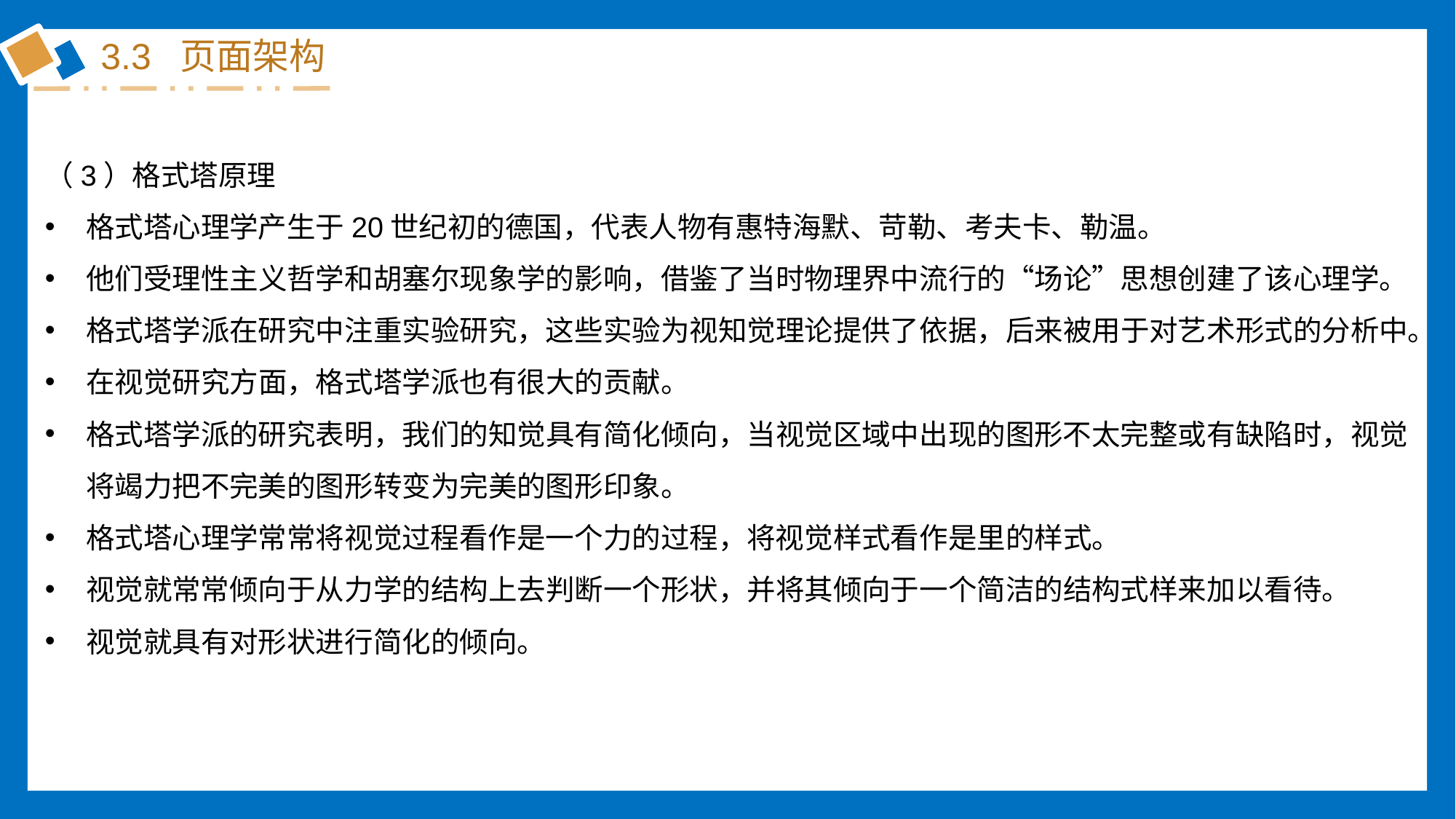

3.3  页面架构

（3）格式塔原理
格式塔心理学产生于20世纪初的德国，代表人物有惠特海默、苛勒、考夫卡、勒温。
他们受理性主义哲学和胡塞尔现象学的影响，借鉴了当时物理界中流行的“场论”思想创建了该心理学。
格式塔学派在研究中注重实验研究，这些实验为视知觉理论提供了依据，后来被用于对艺术形式的分析中。
在视觉研究方面，格式塔学派也有很大的贡献。
格式塔学派的研究表明，我们的知觉具有简化倾向，当视觉区域中出现的图形不太完整或有缺陷时，视觉将竭力把不完美的图形转变为完美的图形印象。
格式塔心理学常常将视觉过程看作是一个力的过程，将视觉样式看作是里的样式。
视觉就常常倾向于从力学的结构上去判断一个形状，并将其倾向于一个简洁的结构式样来加以看待。
视觉就具有对形状进行简化的倾向。